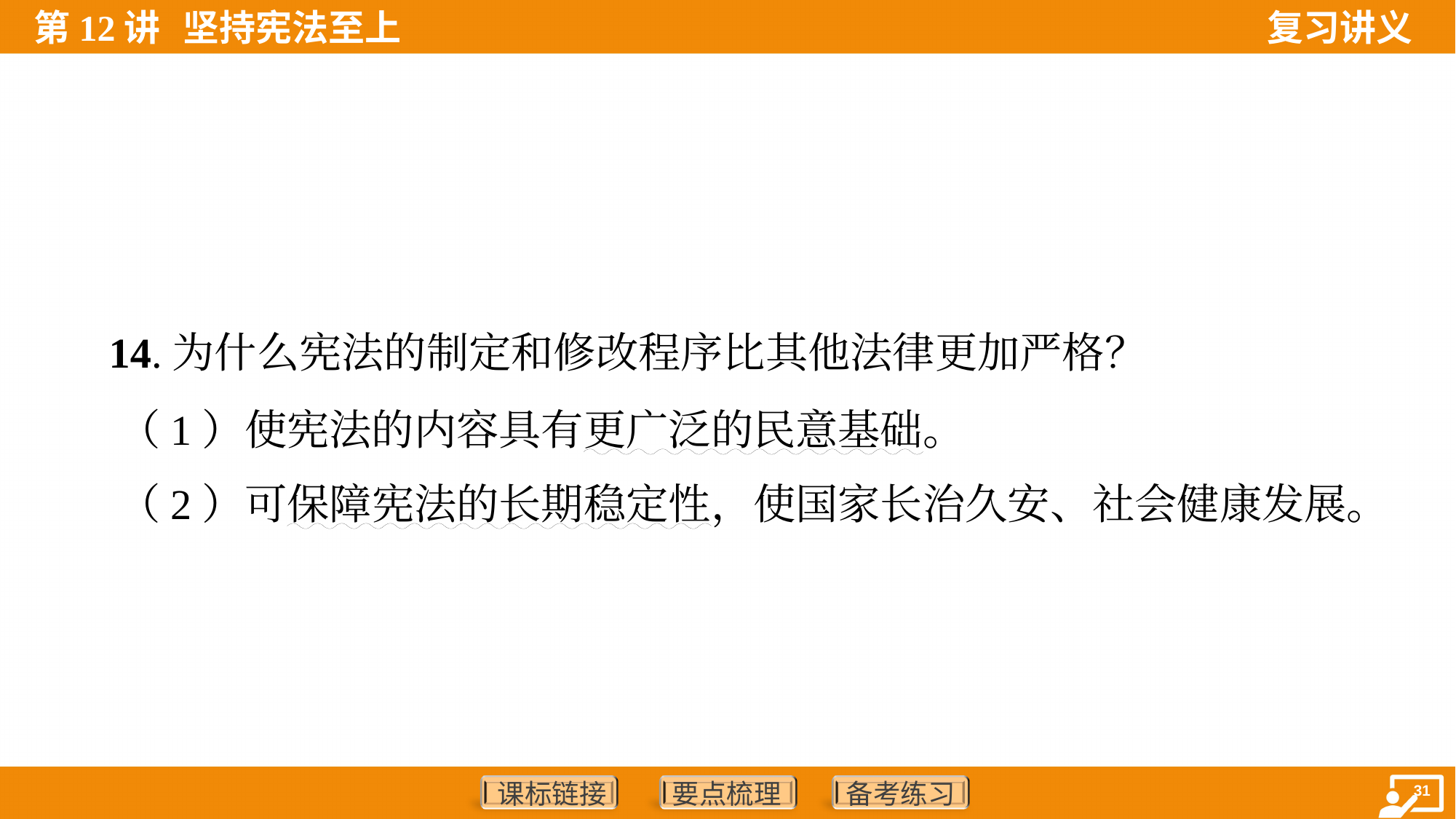

14.为什么宪法的制定和修改程序比其他法律更加严格？
    （1）使宪法的内容具有更广泛的民意基础。
    （2）可保障宪法的长期稳定性，使国家长治久安、社会健康发展。